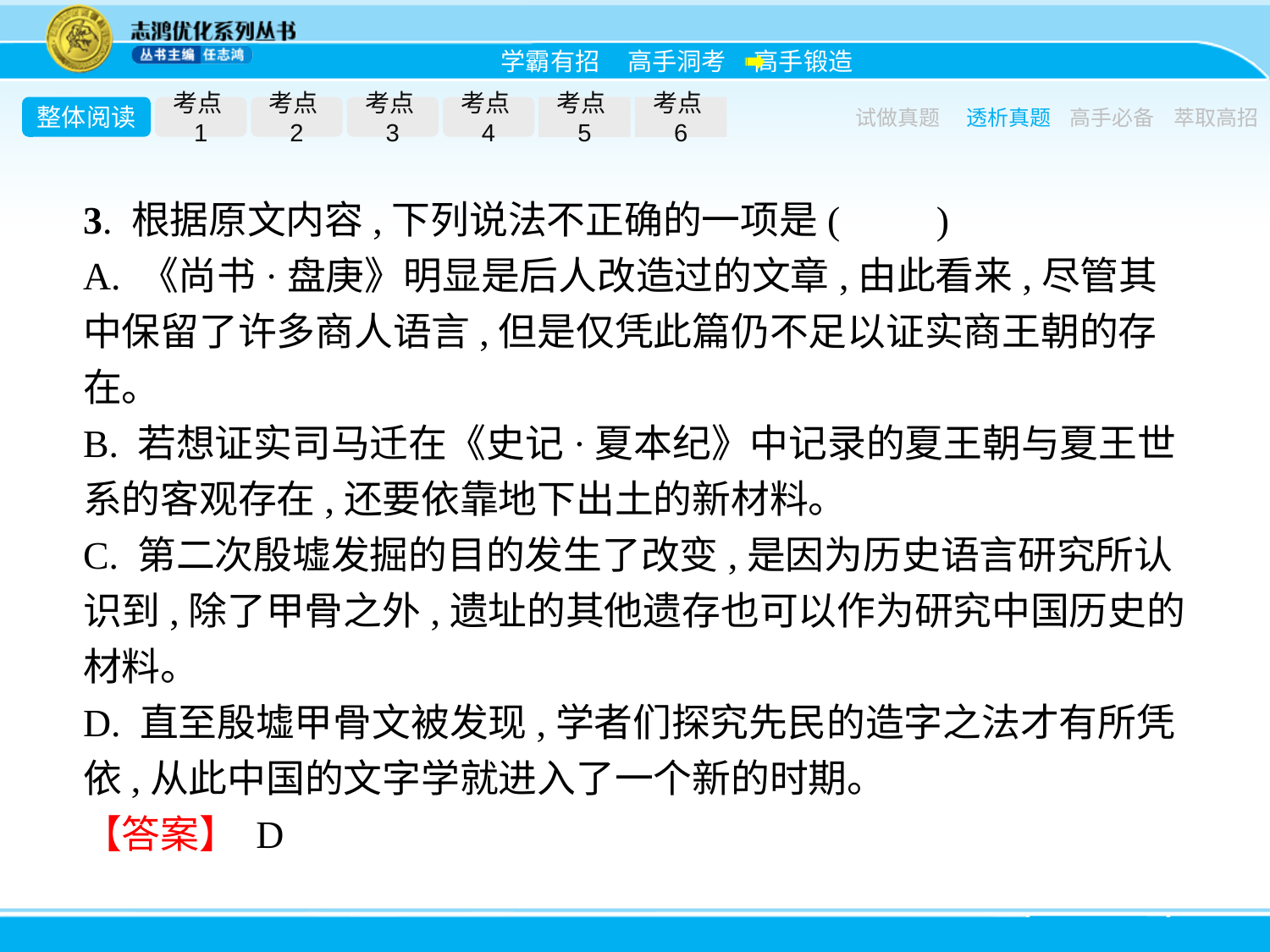

整体阅读
考点1
考点2
考点3
考点4
考点5
考点6
试做真题
透析真题
高手必备
萃取高招
3. 根据原文内容,下列说法不正确的一项是(　　)
A. 《尚书·盘庚》明显是后人改造过的文章,由此看来,尽管其中保留了许多商人语言,但是仅凭此篇仍不足以证实商王朝的存在。
B. 若想证实司马迁在《史记·夏本纪》中记录的夏王朝与夏王世系的客观存在,还要依靠地下出土的新材料。
C. 第二次殷墟发掘的目的发生了改变,是因为历史语言研究所认识到,除了甲骨之外,遗址的其他遗存也可以作为研究中国历史的材料。
D. 直至殷墟甲骨文被发现,学者们探究先民的造字之法才有所凭依,从此中国的文字学就进入了一个新的时期。
【答案】 D